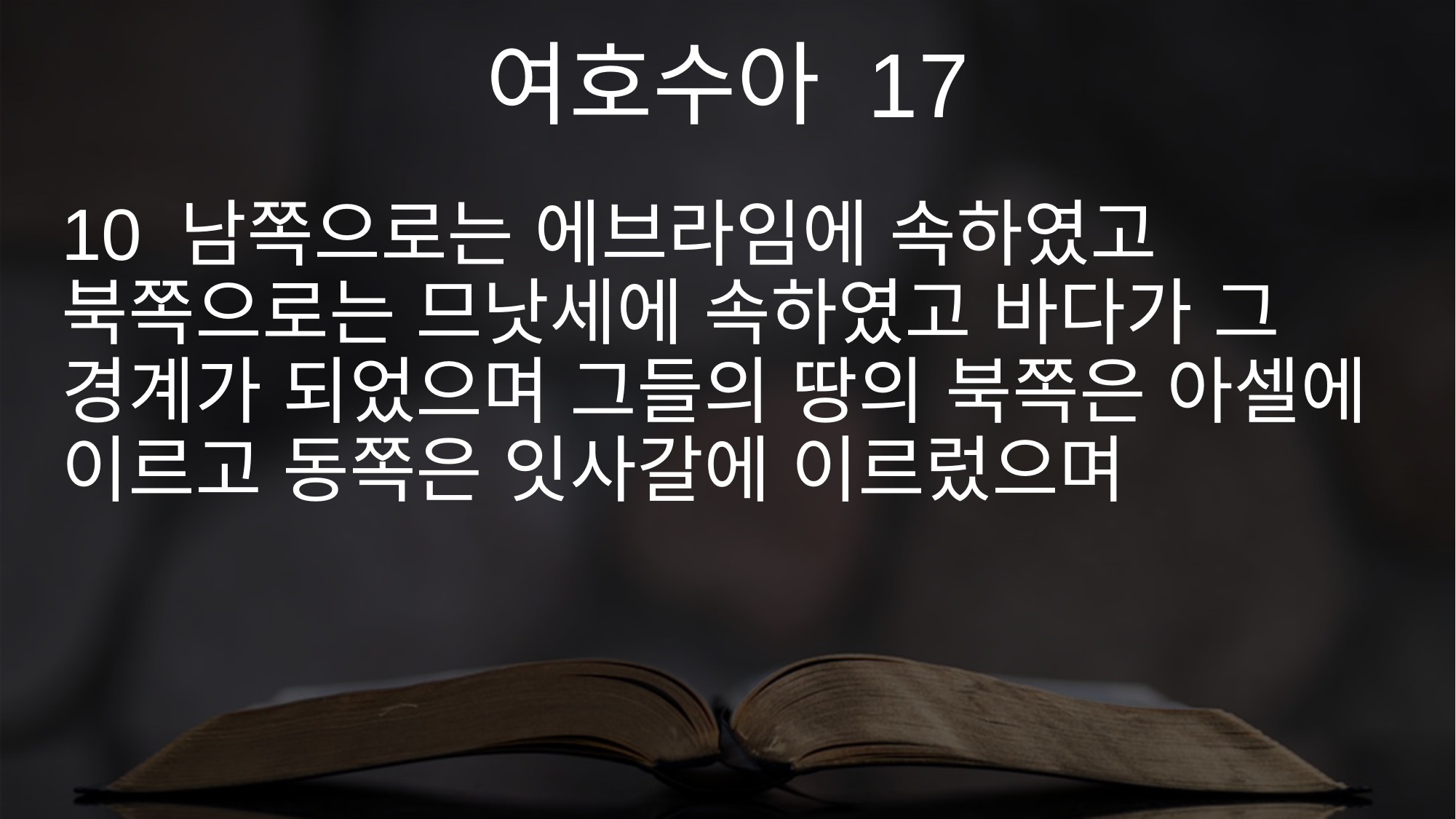

여호수아 17
10 남쪽으로는 에브라임에 속하였고 북쪽으로는 므낫세에 속하였고 바다가 그 경계가 되었으며 그들의 땅의 북쪽은 아셀에 이르고 동쪽은 잇사갈에 이르렀으며